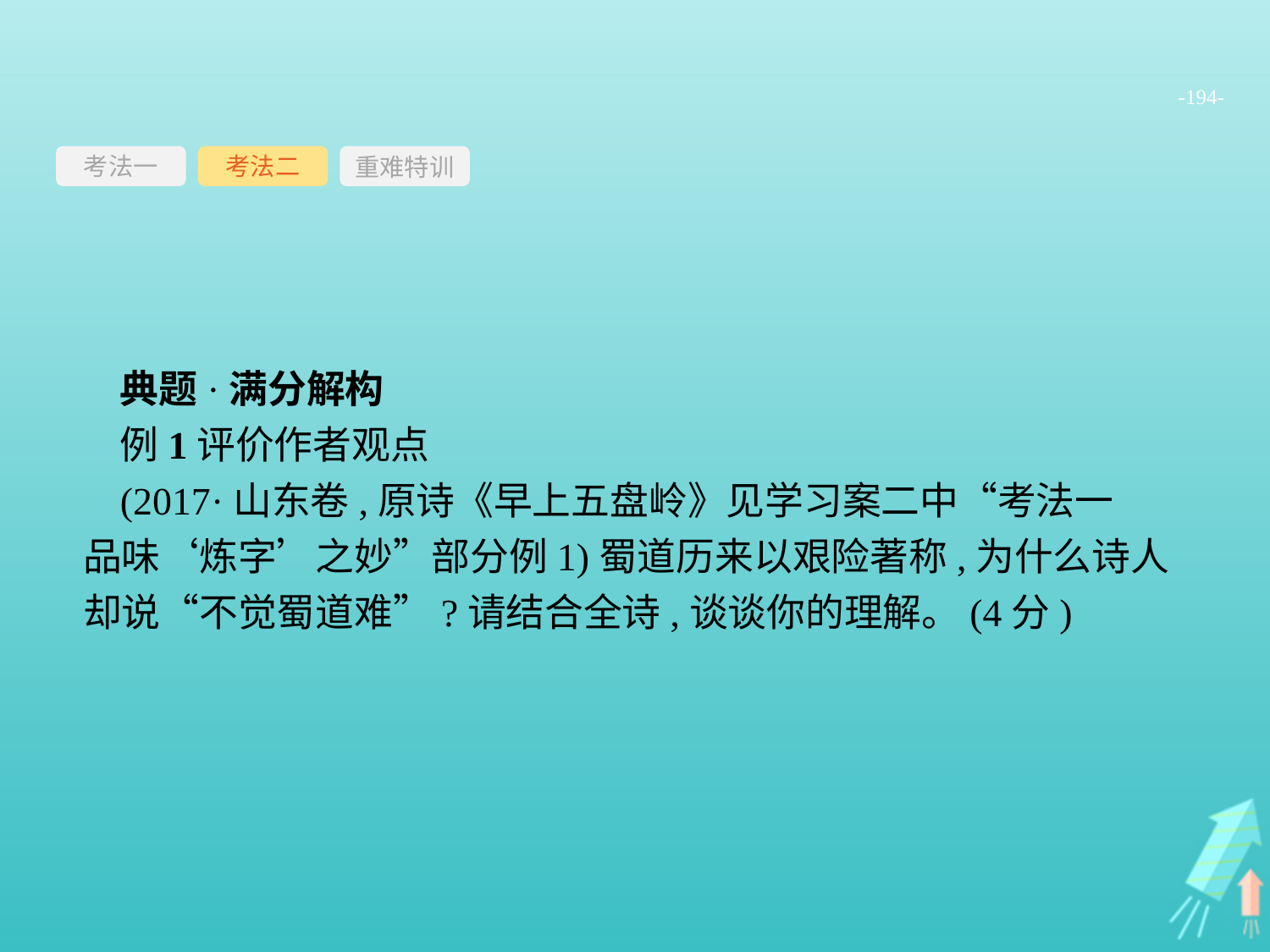

-194-
考法一
重难特训
考法二
典题·满分解构
例1评价作者观点
(2017·山东卷,原诗《早上五盘岭》见学习案二中“考法一　品味‘炼字’之妙”部分例1)蜀道历来以艰险著称,为什么诗人却说“不觉蜀道难”?请结合全诗,谈谈你的理解。(4分)